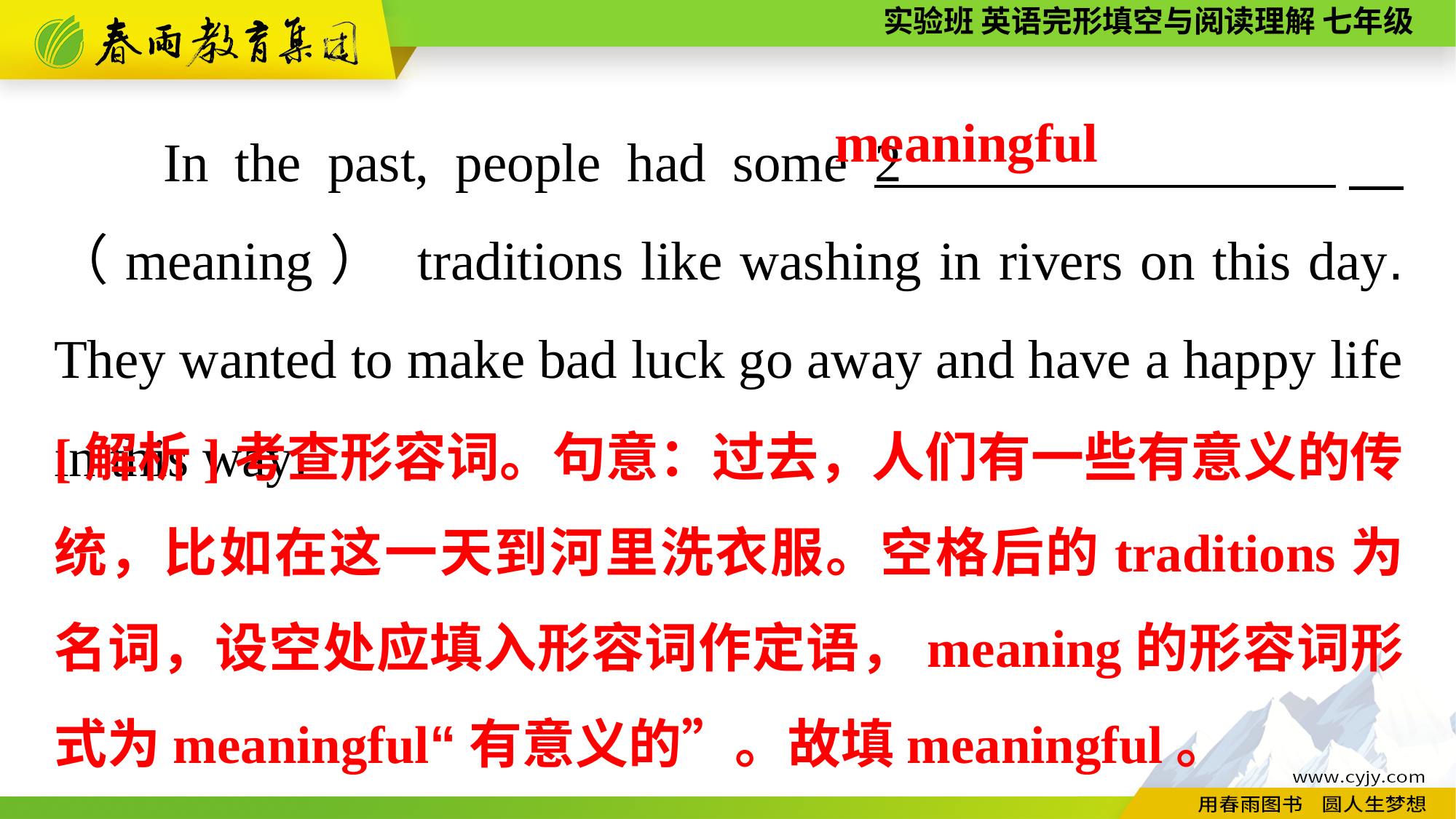

In the past, people had some 2                　（meaning） traditions like washing in rivers on this day. They wanted to make bad luck go away and have a happy life in this way.
meaningful
[解析]考查形容词。句意：过去，人们有一些有意义的传统，比如在这一天到河里洗衣服。空格后的traditions为名词，设空处应填入形容词作定语，meaning的形容词形式为meaningful“有意义的”。故填meaningful。